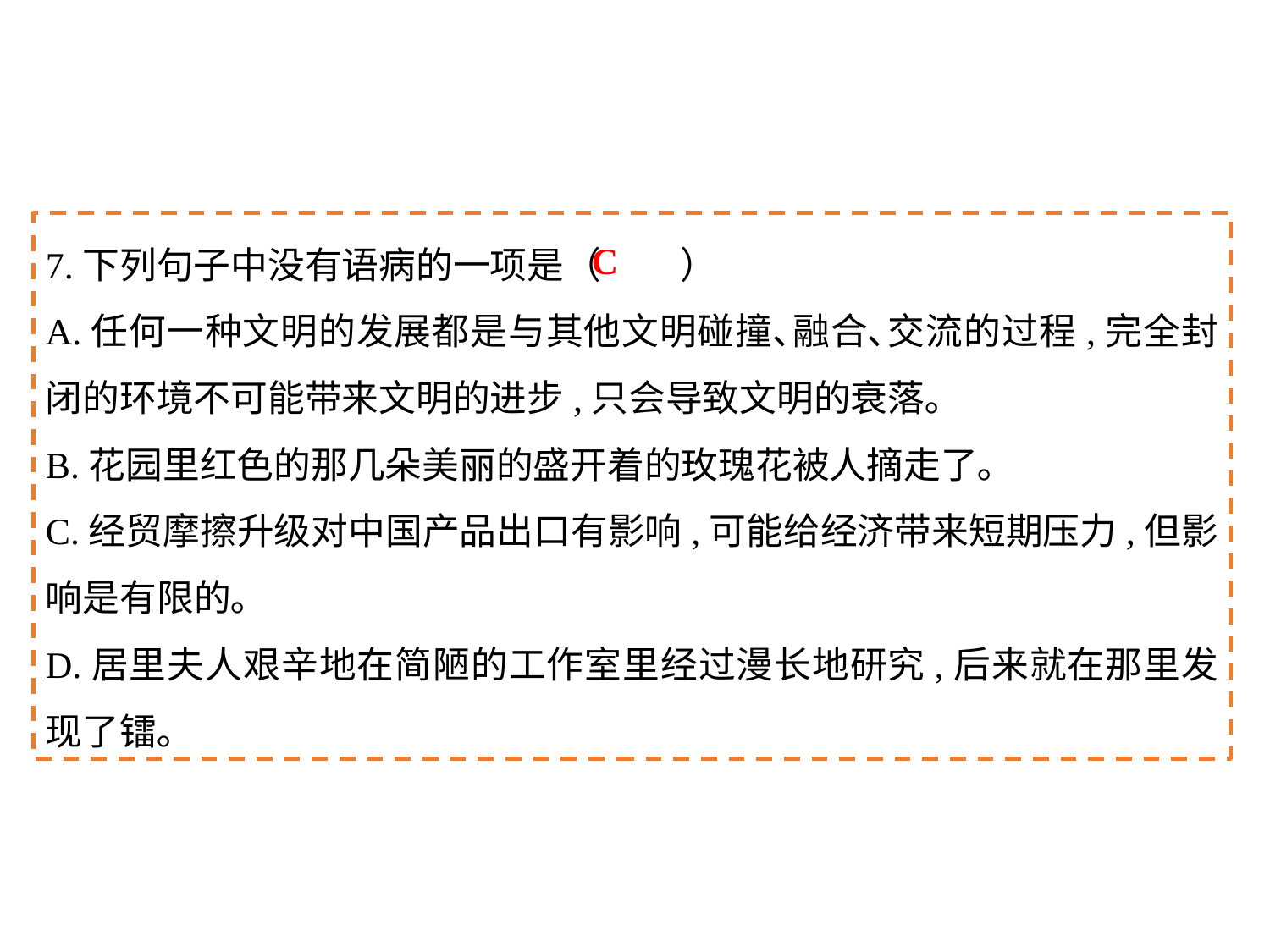

7.下列句子中没有语病的一项是（	）
A.任何一种文明的发展都是与其他文明碰撞､融合､交流的过程,完全封闭的环境不可能带来文明的进步,只会导致文明的衰落｡
B.花园里红色的那几朵美丽的盛开着的玫瑰花被人摘走了｡
C.经贸摩擦升级对中国产品出口有影响,可能给经济带来短期压力,但影响是有限的｡
D.居里夫人艰辛地在简陋的工作室里经过漫长地研究,后来就在那里发现了镭｡
C